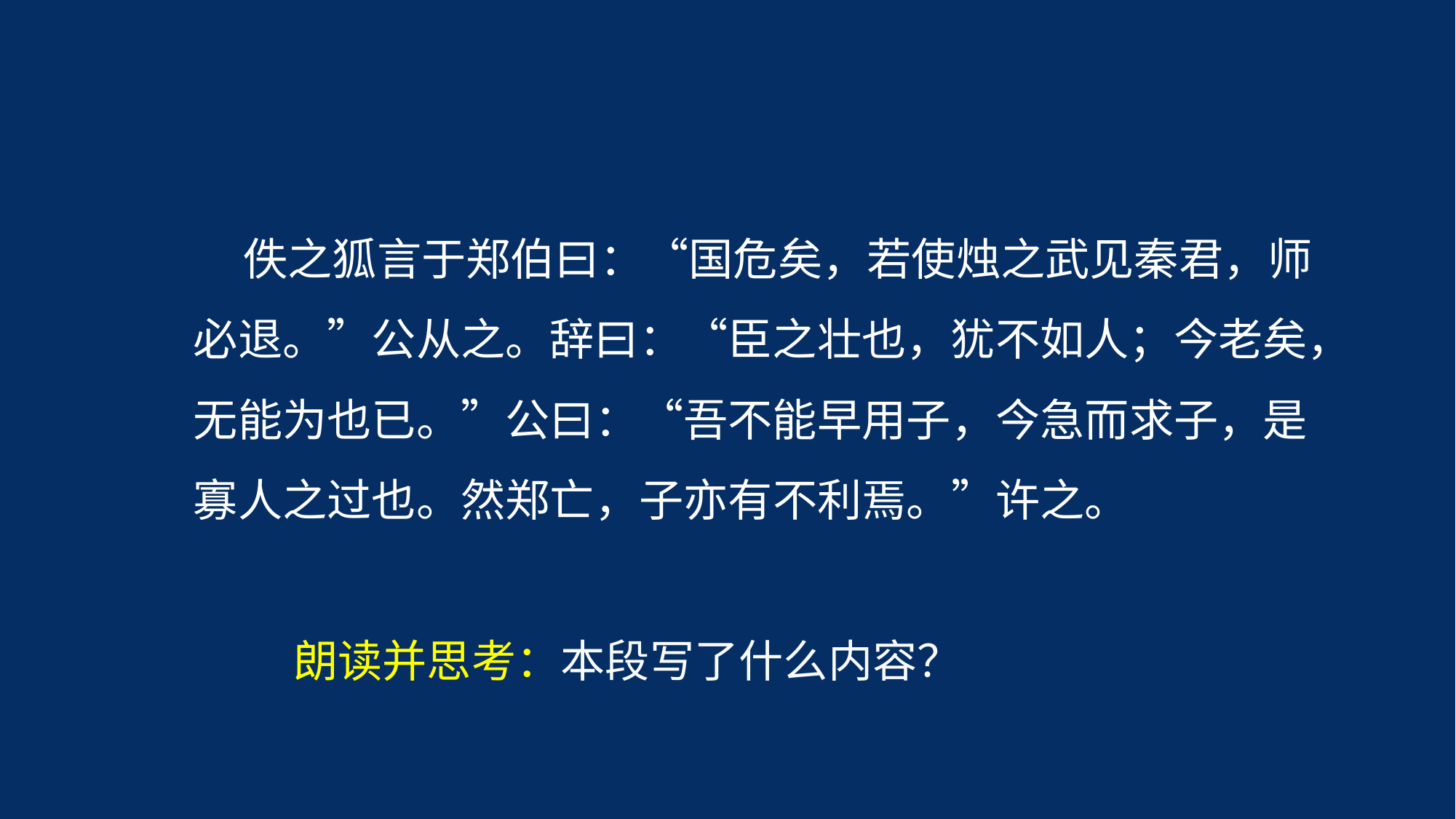

佚之狐言于郑伯曰：“国危矣，若使烛之武见秦君，师必退。”公从之。辞曰：“臣之壮也，犹不如人；今老矣，无能为也已。”公曰：“吾不能早用子，今急而求子，是寡人之过也。然郑亡，子亦有不利焉。”许之。

         朗读并思考：本段写了什么内容？